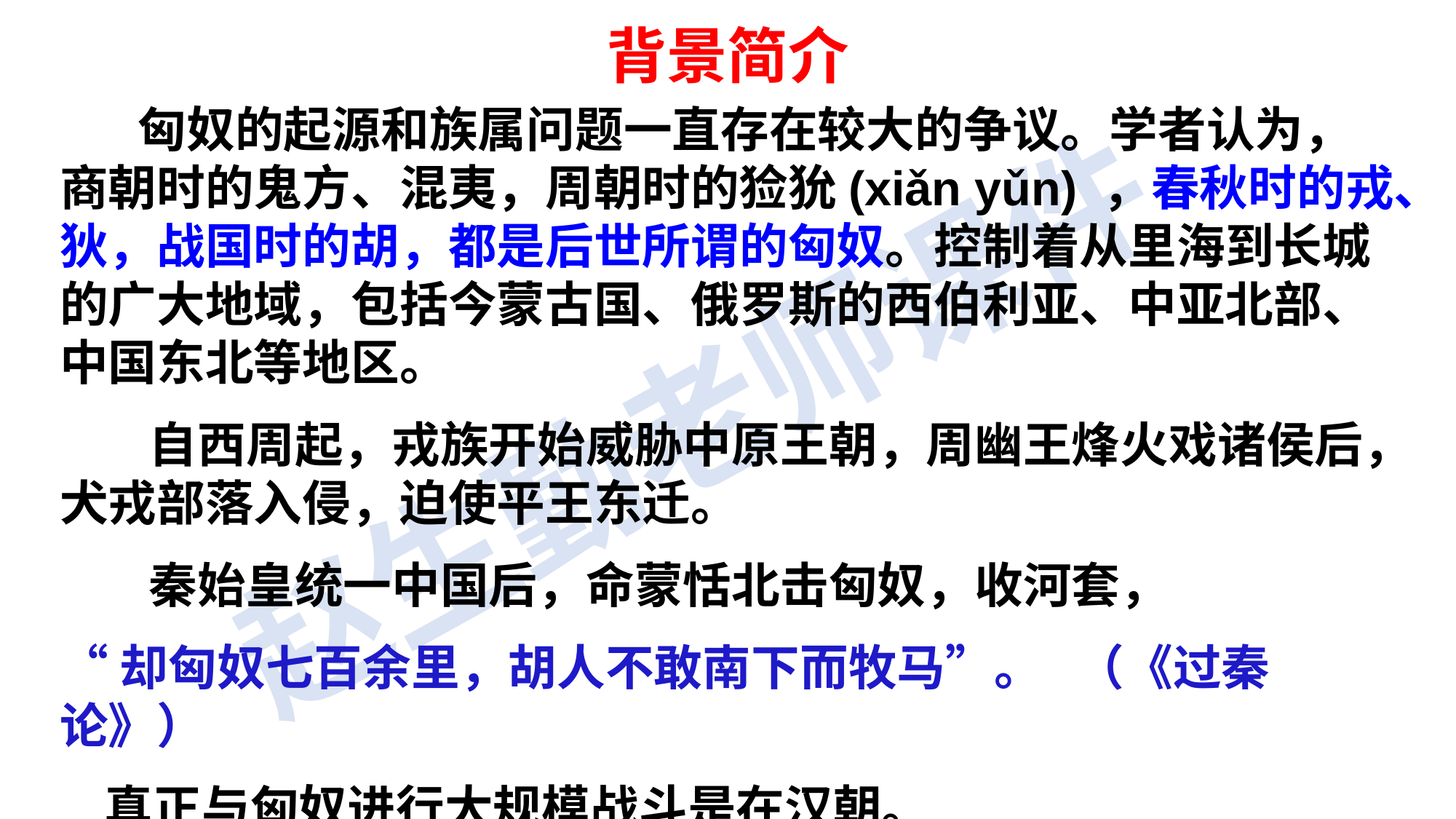

背景简介
      匈奴的起源和族属问题一直存在较大的争议。学者认为，商朝时的鬼方、混夷，周朝时的猃狁(xiǎn yǔn) ，春秋时的戎、狄，战国时的胡，都是后世所谓的匈奴。控制着从里海到长城的广大地域，包括今蒙古国、俄罗斯的西伯利亚、中亚北部、中国东北等地区。
       自西周起，戎族开始威胁中原王朝，周幽王烽火戏诸侯后，犬戎部落入侵，迫使平王东迁。
       秦始皇统一中国后，命蒙恬北击匈奴，收河套，
“却匈奴七百余里，胡人不敢南下而牧马”。   （《过秦论》）
   真正与匈奴进行大规模战斗是在汉朝。